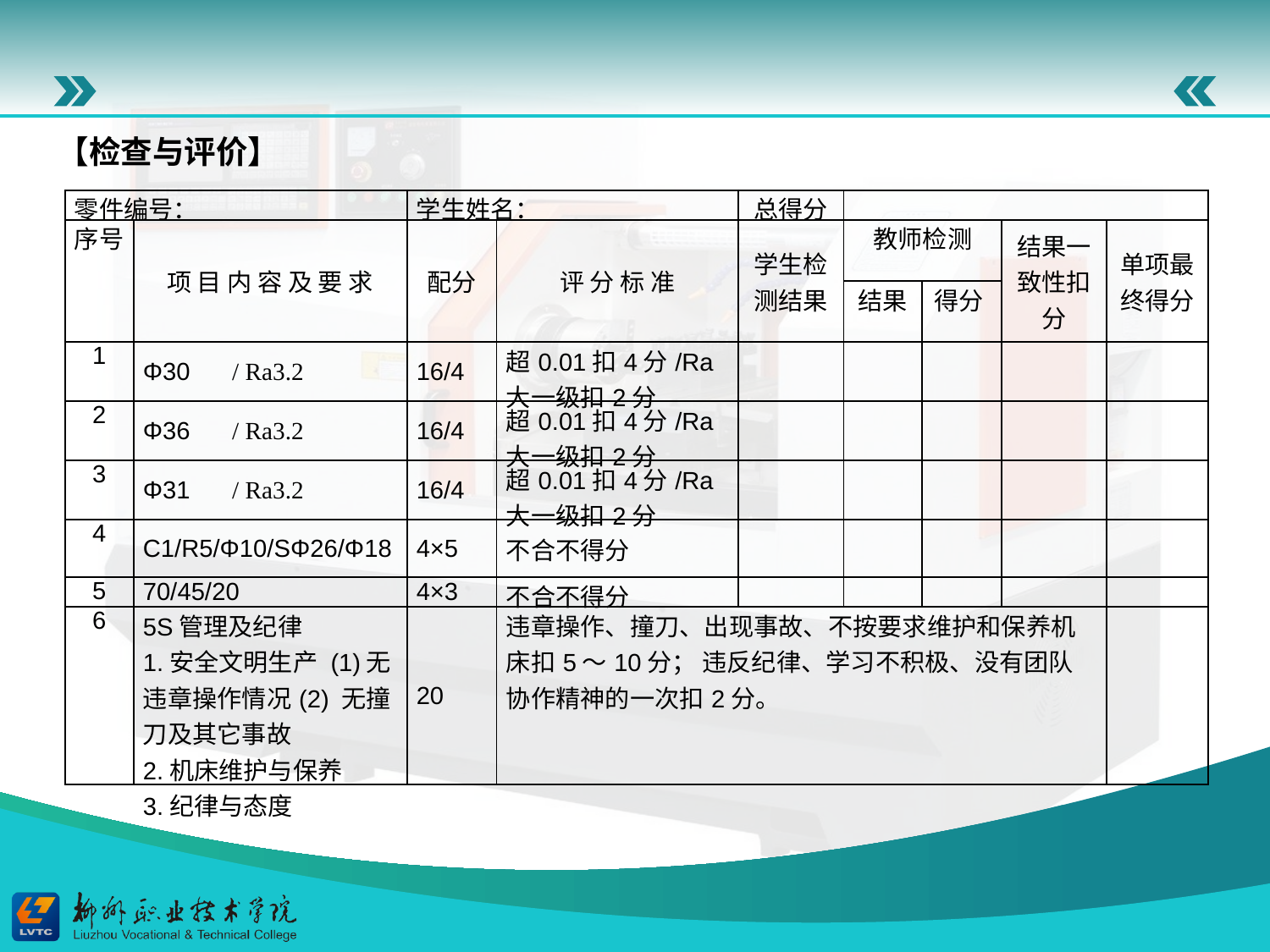

【检查与评价】
| 零件编号： |  | 学生姓名： |  | 总得分 |  |  |  |  |
| --- | --- | --- | --- | --- | --- | --- | --- | --- |
| 序号 | 项 目 内 容 及 要 求 | 配分 | 评 分 标 准 | 学生检测结果 | 教师检测 |  | 结果一致性扣分 | 单项最终得分 |
|  |  |  |  |  | 结果 | 得分 |  |  |
| 1 | Φ30 / Ra3.2 | 16/4 | 超0.01扣4分/Ra大一级扣2分 |  |  |  |  |  |
| 2 | Φ36 / Ra3.2 | 16/4 | 超0.01扣4分/Ra大一级扣2分 |  |  |  |  |  |
| 3 | Φ31 / Ra3.2 | 16/4 | 超0.01扣4分/Ra大一级扣2分 |  |  |  |  |  |
| 4 | C1/R5/Φ10/SΦ26/Φ18 | 4×5 | 不合不得分 |  |  |  |  |  |
| 5 | 70/45/20 | 4×3 | 不合不得分 |  |  |  |  |  |
| 6 | 5S管理及纪律 1.安全文明生产 (1)无违章操作情况(2) 无撞刀及其它事故 2.机床维护与保养 3.纪律与态度 | 20 | 违章操作、撞刀、出现事故、不按要求维护和保养机床扣5～10分； 违反纪律、学习不积极、没有团队协作精神的一次扣2分。 |  |  |  |  |  |